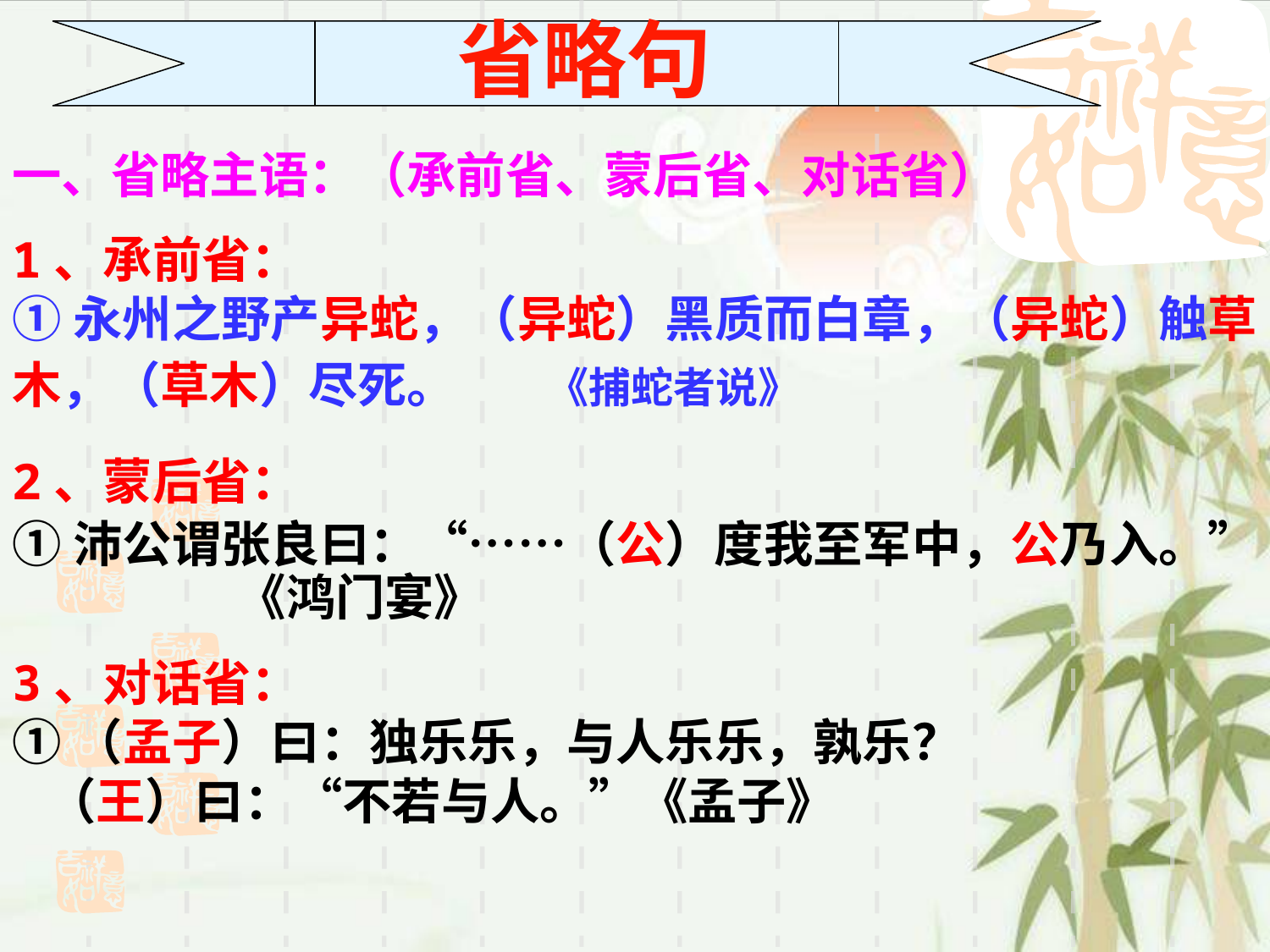

省略句

一、省略主语：（承前省、蒙后省、对话省）
1、承前省：
①永州之野产异蛇，（异蛇）黑质而白章，（异蛇）触草木，（草木）尽死。       《捕蛇者说》
2、蒙后省：
①沛公谓张良曰：“……（公）度我至军中，公乃入。”                     《鸿门宴》
3、对话省：
①（孟子）曰：独乐乐，与人乐乐，孰乐？
  （王）曰：“不若与人。”《孟子》